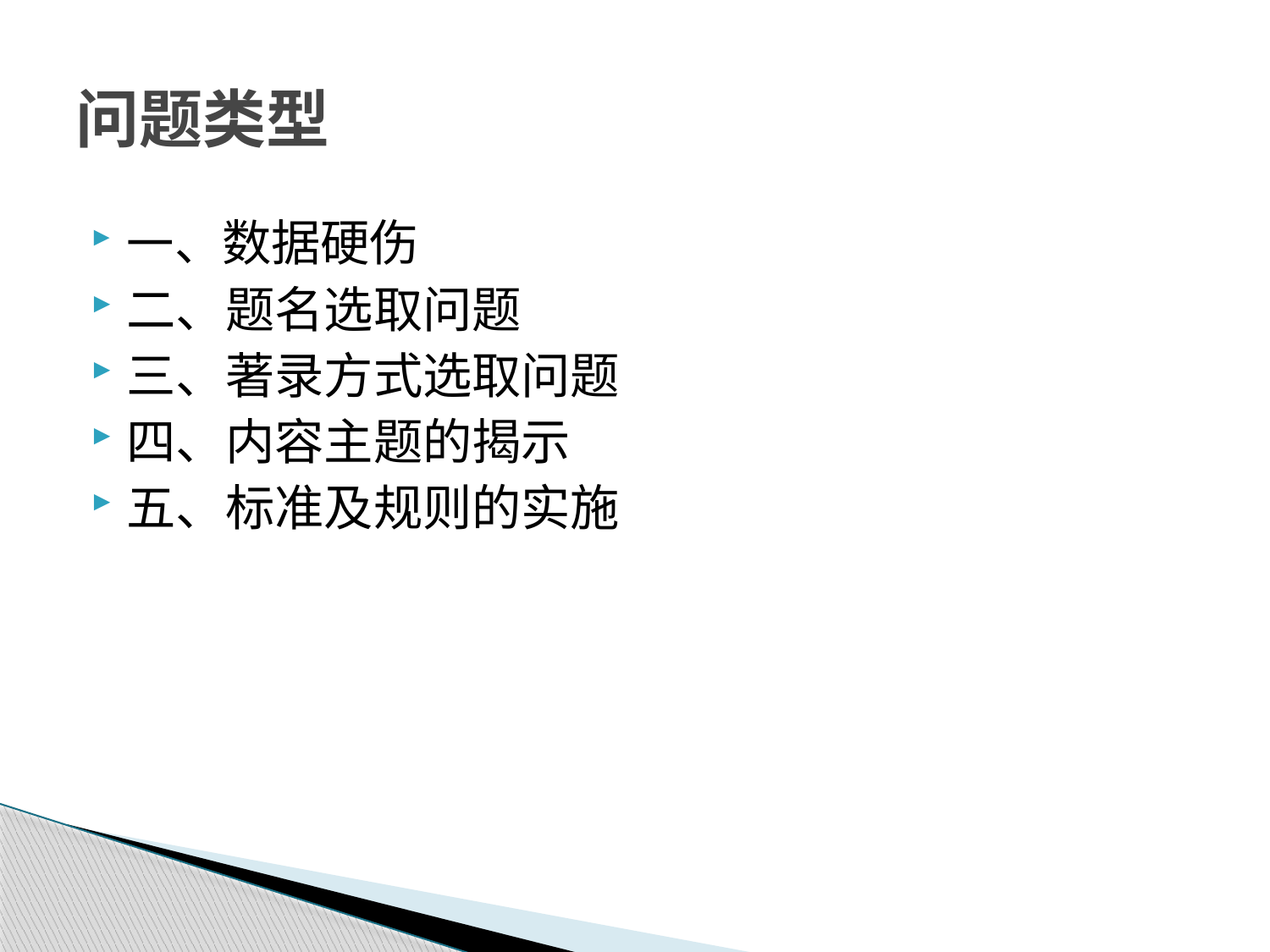

# 问题类型
一、数据硬伤
二、题名选取问题
三、著录方式选取问题
四、内容主题的揭示
五、标准及规则的实施